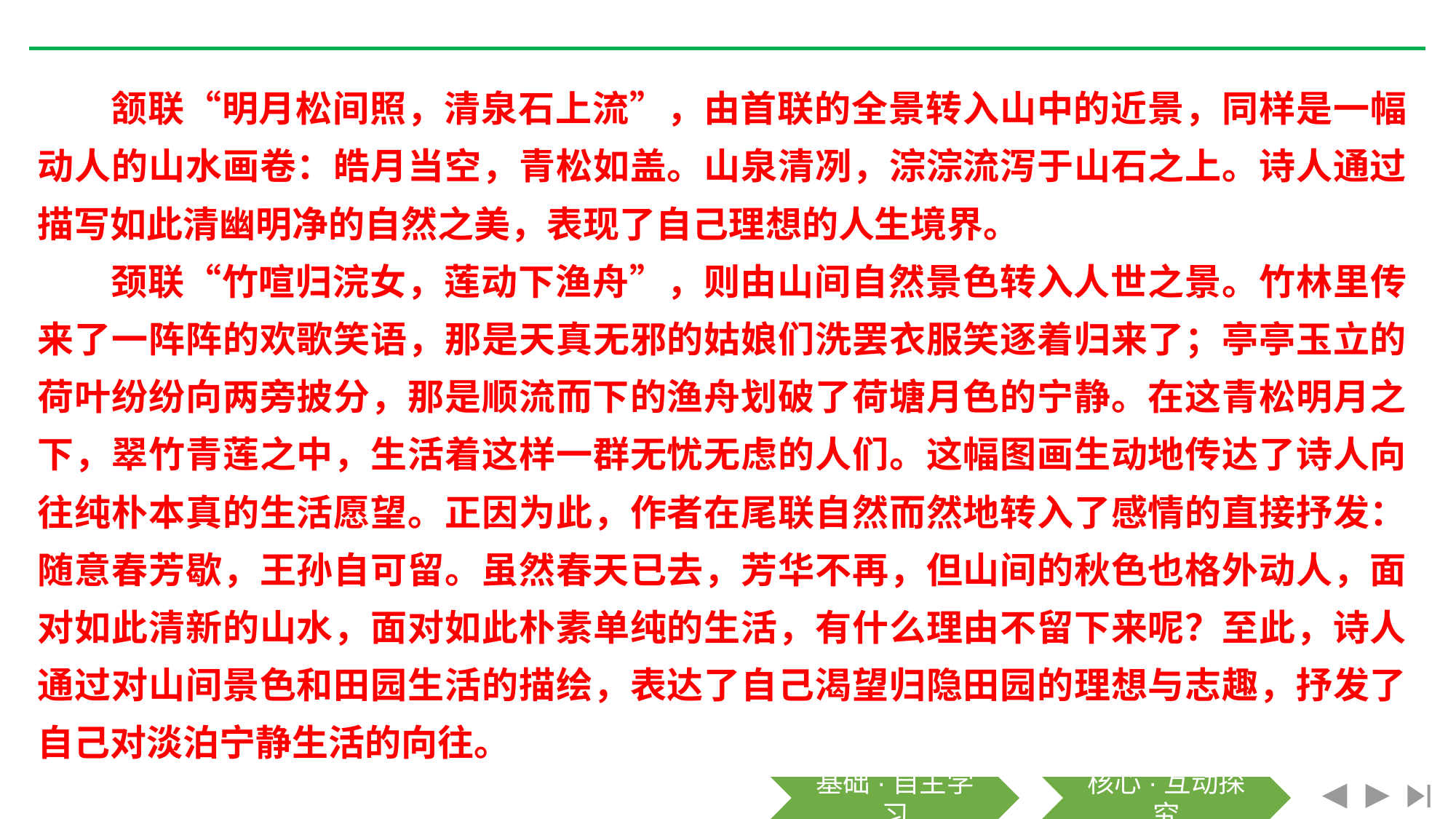

颔联“明月松间照，清泉石上流”，由首联的全景转入山中的近景，同样是一幅动人的山水画卷：皓月当空，青松如盖。山泉清冽，淙淙流泻于山石之上。诗人通过描写如此清幽明净的自然之美，表现了自己理想的人生境界。
颈联“竹喧归浣女，莲动下渔舟”，则由山间自然景色转入人世之景。竹林里传来了一阵阵的欢歌笑语，那是天真无邪的姑娘们洗罢衣服笑逐着归来了；亭亭玉立的荷叶纷纷向两旁披分，那是顺流而下的渔舟划破了荷塘月色的宁静。在这青松明月之下，翠竹青莲之中，生活着这样一群无忧无虑的人们。这幅图画生动地传达了诗人向往纯朴本真的生活愿望。正因为此，作者在尾联自然而然地转入了感情的直接抒发：随意春芳歇，王孙自可留。虽然春天已去，芳华不再，但山间的秋色也格外动人，面对如此清新的山水，面对如此朴素单纯的生活，有什么理由不留下来呢？至此，诗人通过对山间景色和田园生活的描绘，表达了自己渴望归隐田园的理想与志趣，抒发了自己对淡泊宁静生活的向往。